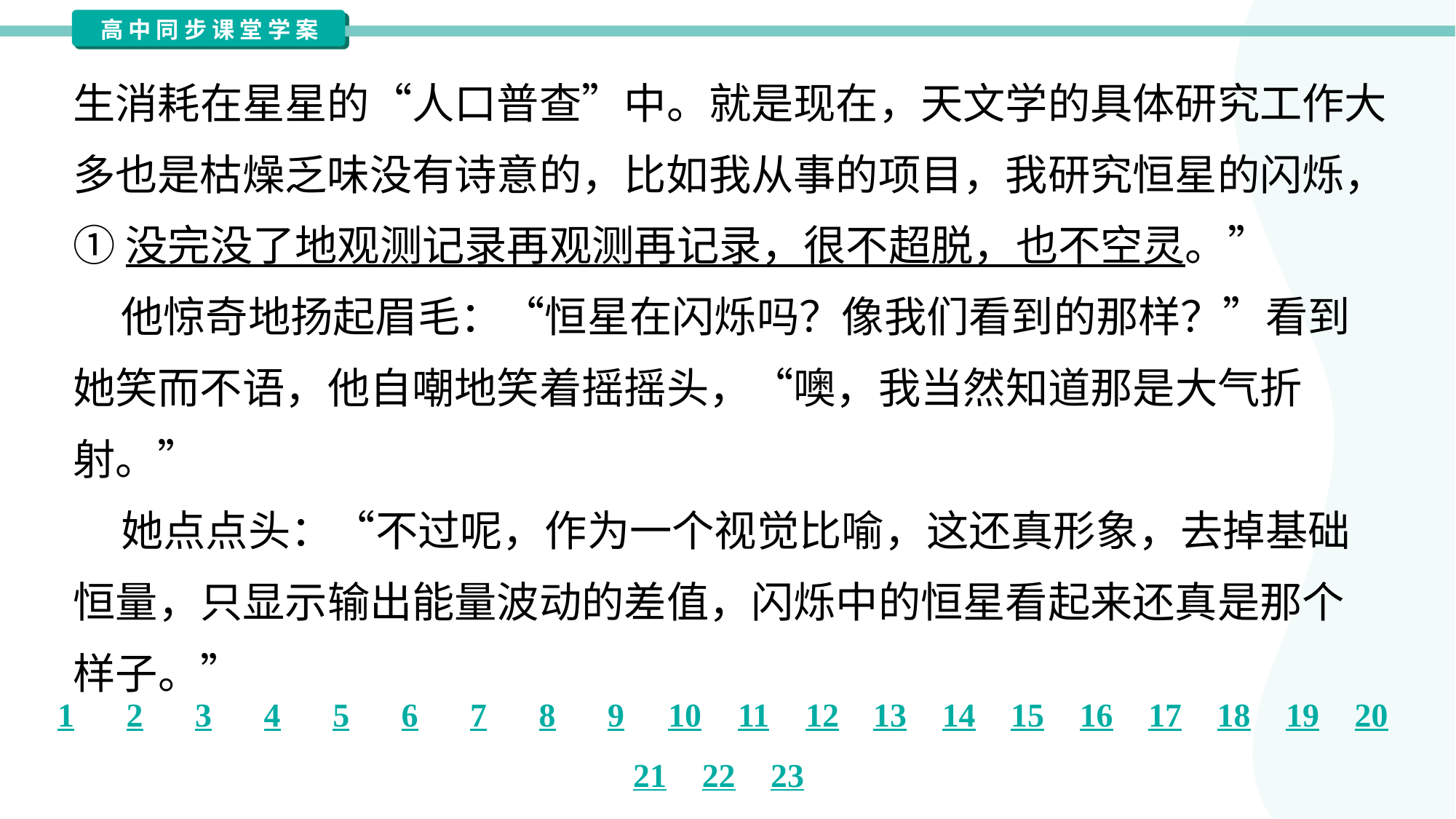

生消耗在星星的“人口普查”中。就是现在，天文学的具体研究工作大
多也是枯燥乏味没有诗意的，比如我从事的项目，我研究恒星的闪烁，
①没完没了地观测记录再观测再记录，很不超脱，也不空灵。”
    他惊奇地扬起眉毛：“恒星在闪烁吗？像我们看到的那样？”看到
她笑而不语，他自嘲地笑着摇摇头，“噢，我当然知道那是大气折
射。”
    她点点头：“不过呢，作为一个视觉比喻，这还真形象，去掉基础
恒量，只显示输出能量波动的差值，闪烁中的恒星看起来还真是那个
样子。”